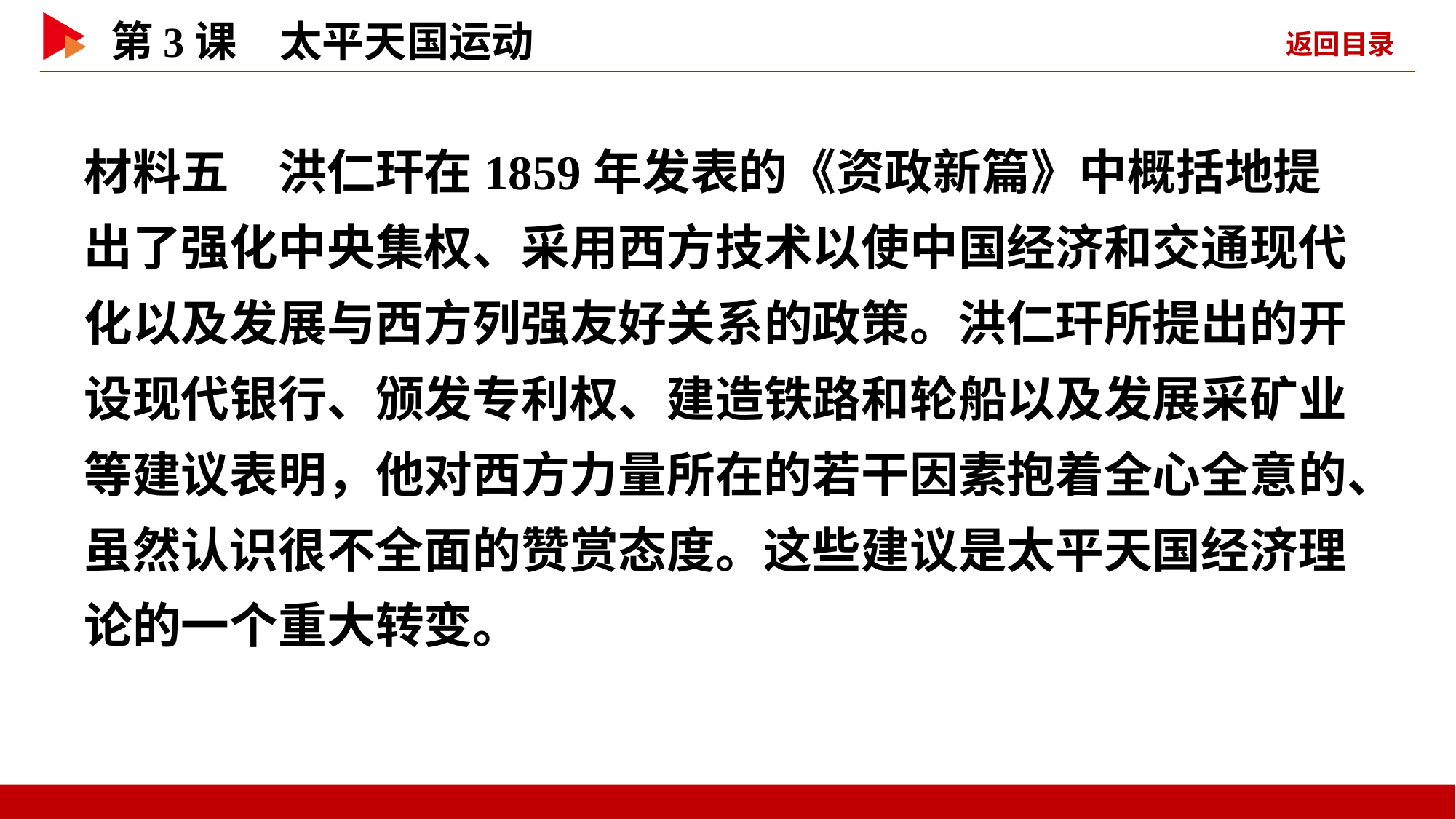

材料五　洪仁玕在1859年发表的《资政新篇》中概括地提出了强化中央集权、采用西方技术以使中国经济和交通现代化以及发展与西方列强友好关系的政策。洪仁玕所提出的开设现代银行、颁发专利权、建造铁路和轮船以及发展采矿业等建议表明，他对西方力量所在的若干因素抱着全心全意的、虽然认识很不全面的赞赏态度。这些建议是太平天国经济理论的一个重大转变。